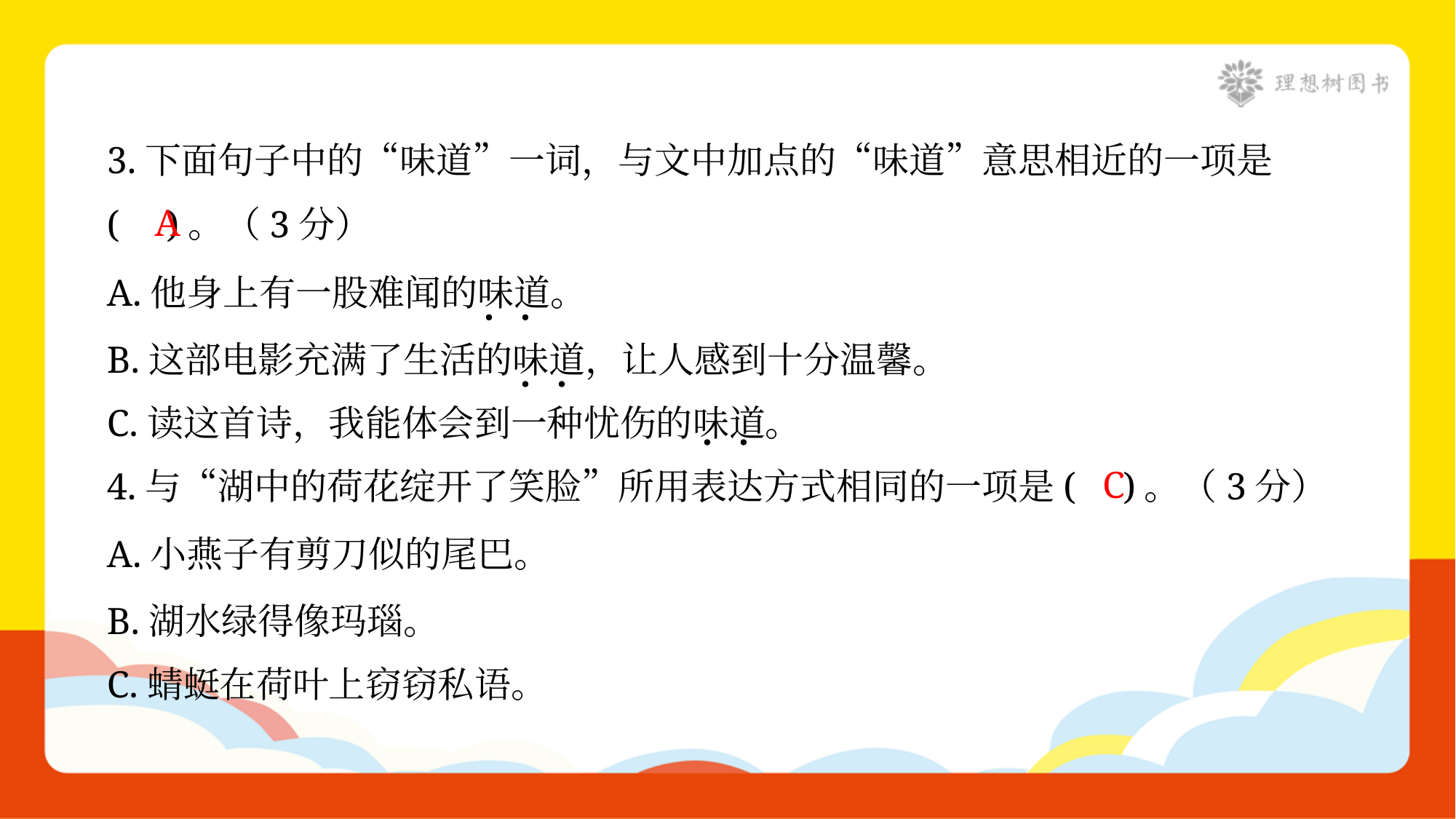

3.下面句子中的“味道”一词，与文中加点的“味道”意思相近的一项是
(     )。（3分）
A
A.他身上有一股难闻的味道。
B.这部电影充满了生活的味道，让人感到十分温馨。
C.读这首诗，我能体会到一种忧伤的味道。

C
4.与“湖中的荷花绽开了笑脸”所用表达方式相同的一项是(     )。（3分）
A.小燕子有剪刀似的尾巴。
B.湖水绿得像玛瑙。
C.蜻蜓在荷叶上窃窃私语。